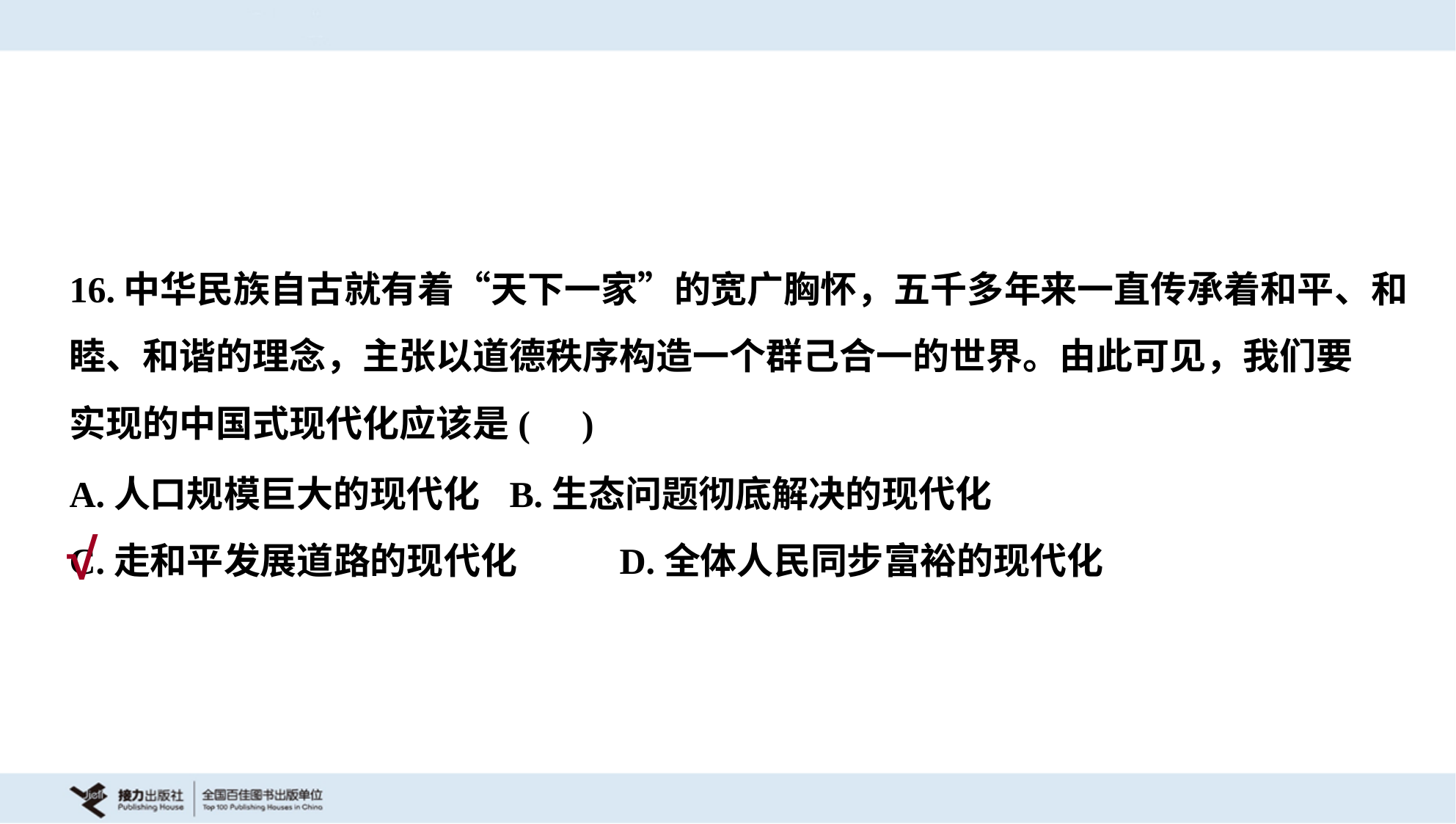

16.中华民族自古就有着“天下一家”的宽广胸怀，五千多年来一直传承着和平、和
睦、和谐的理念，主张以道德秩序构造一个群己合一的世界。由此可见，我们要
实现的中国式现代化应该是(     )
A.人口规模巨大的现代化	B.生态问题彻底解决的现代化
C.走和平发展道路的现代化	D.全体人民同步富裕的现代化
√